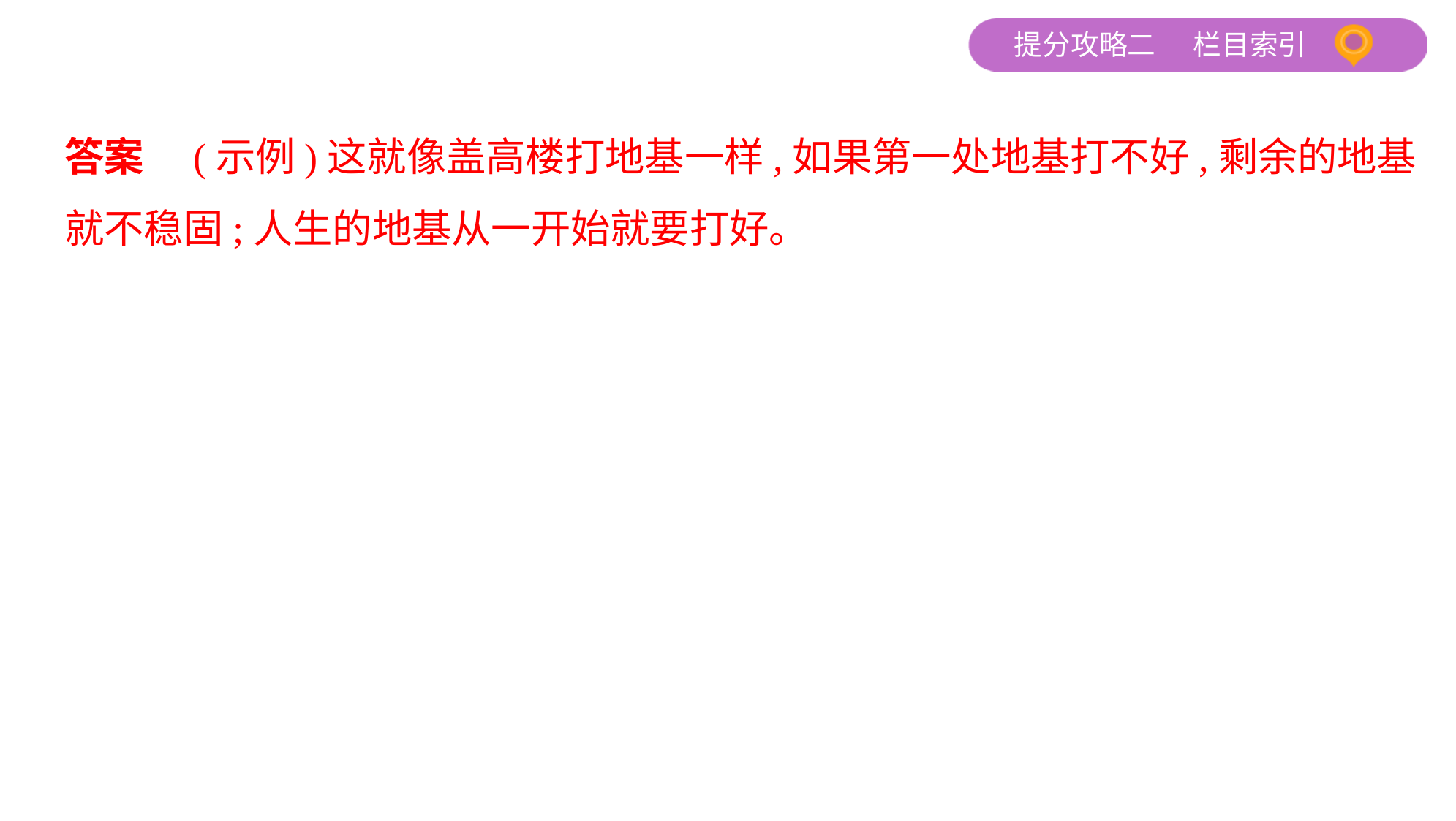

答案　(示例)这就像盖高楼打地基一样,如果第一处地基打不好,剩余的地基
就不稳固;人生的地基从一开始就要打好。